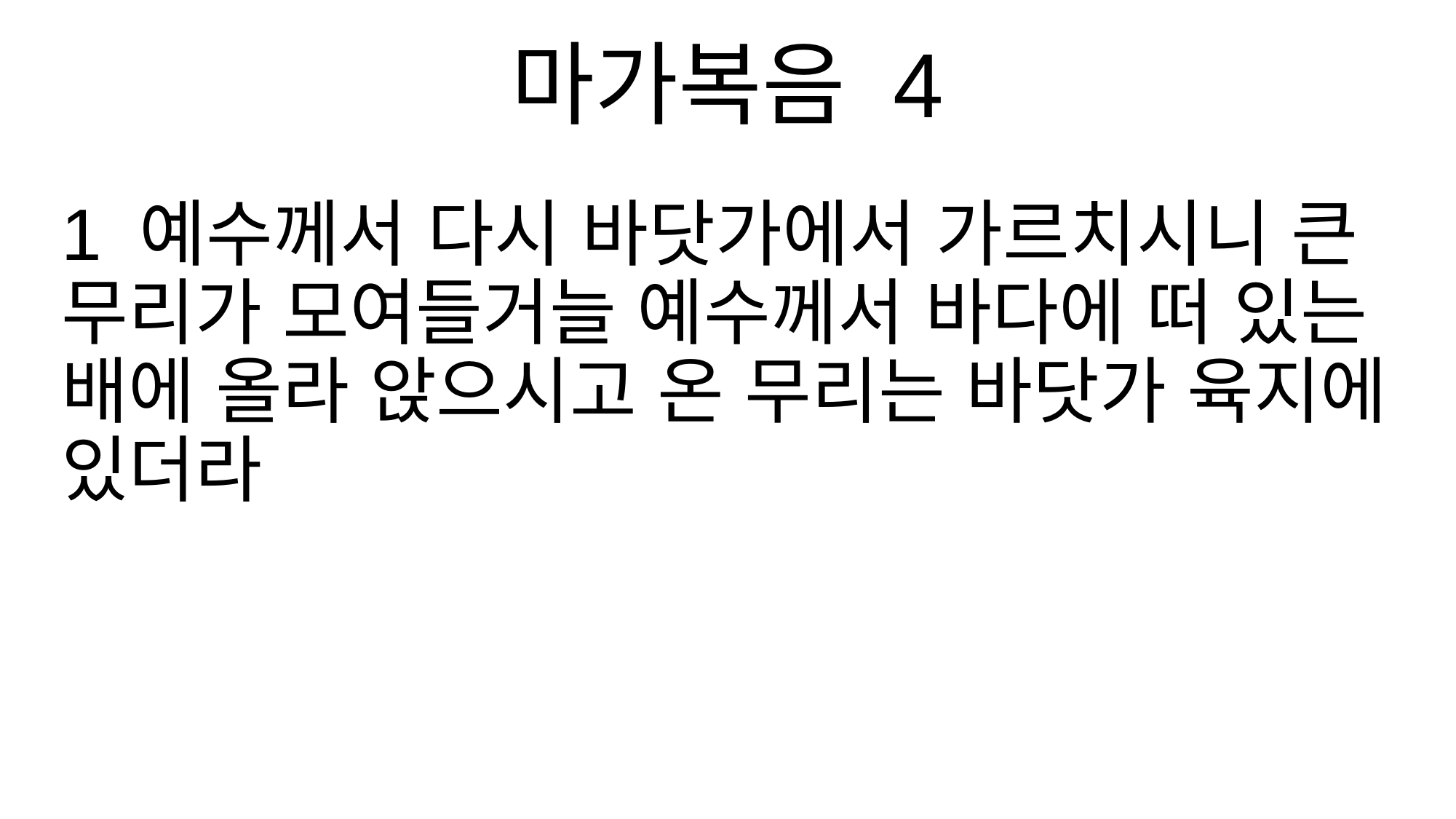

마가복음 4
1 예수께서 다시 바닷가에서 가르치시니 큰 무리가 모여들거늘 예수께서 바다에 떠 있는 배에 올라 앉으시고 온 무리는 바닷가 육지에 있더라